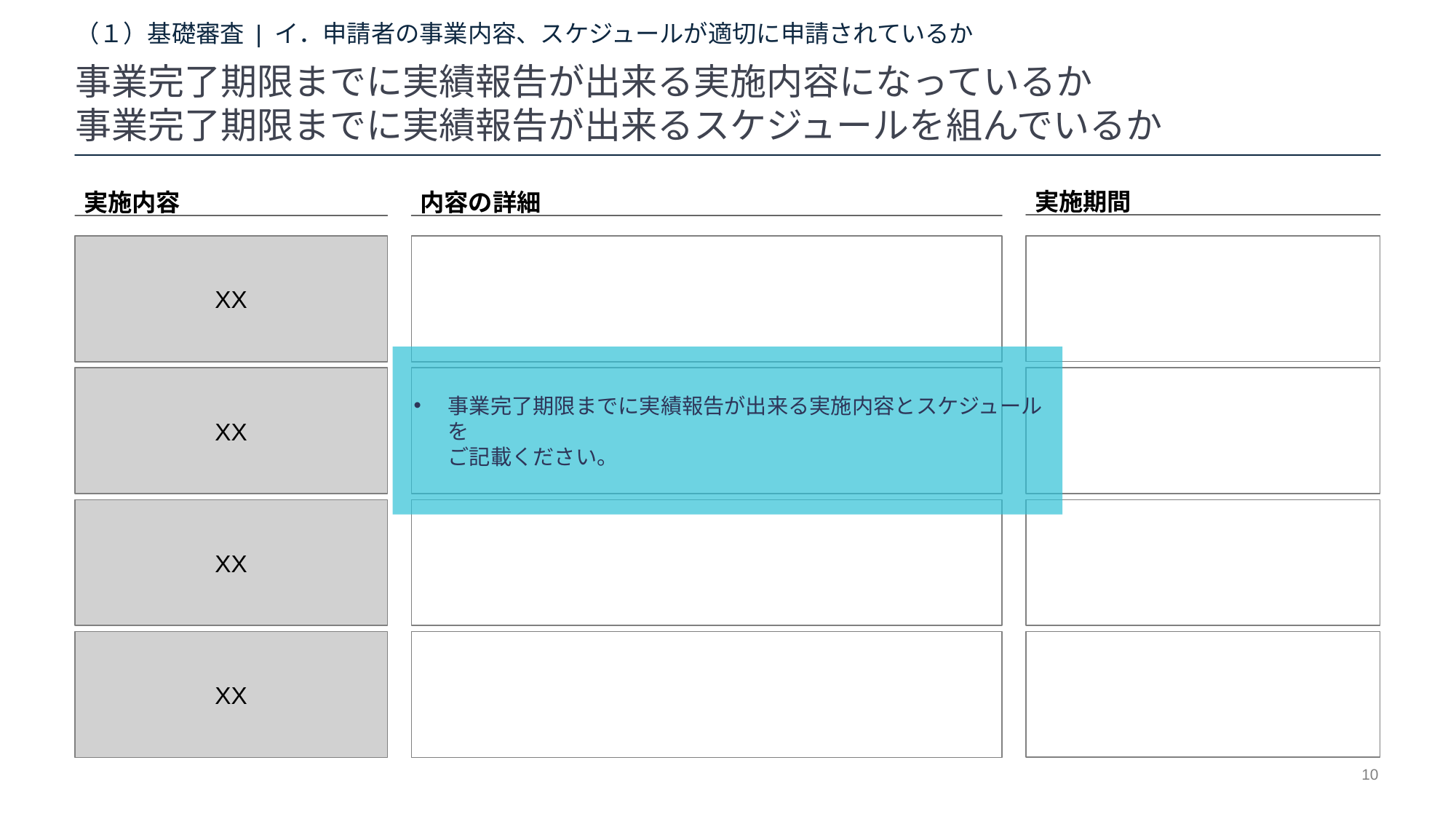

（１）基礎審査 | イ．申請者の事業内容、スケジュールが適切に申請されているか
事業完了期限までに実績報告が出来る実施内容になっているか
事業完了期限までに実績報告が出来るスケジュールを組んでいるか

実施期間

実施内容
XX
XX
XX
XX
内容の詳細

事業完了期限までに実績報告が出来る実施内容とスケジュールを
ご記載ください。